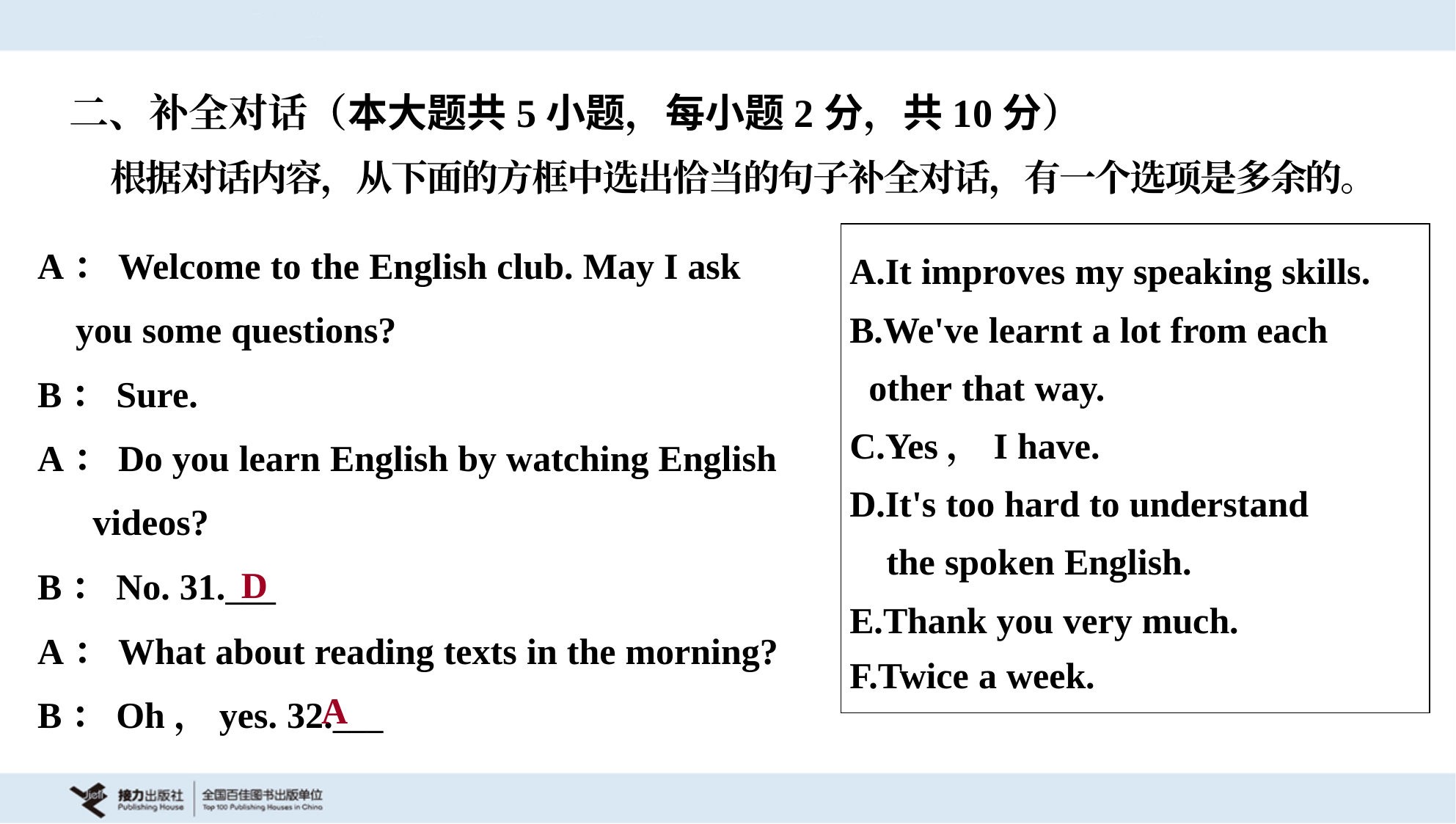

二、补全对话（本大题共5小题，每小题2分，共10分）
    根据对话内容，从下面的方框中选出恰当的句子补全对话，有一个选项是多余的。
A：Welcome to the English club. May I ask
    you some questions?
B：Sure.
A：Do you learn English by watching English
      videos?
B：No. 31.___
A：What about reading texts in the morning?
B：Oh，yes. 32.___

| A.It improves my speaking skills. B.We've learnt a lot from each other that way. C.Yes，I have. D.It's too hard to understand the spoken English. E.Thank you very much. F.Twice a week. |
| --- |
D
A